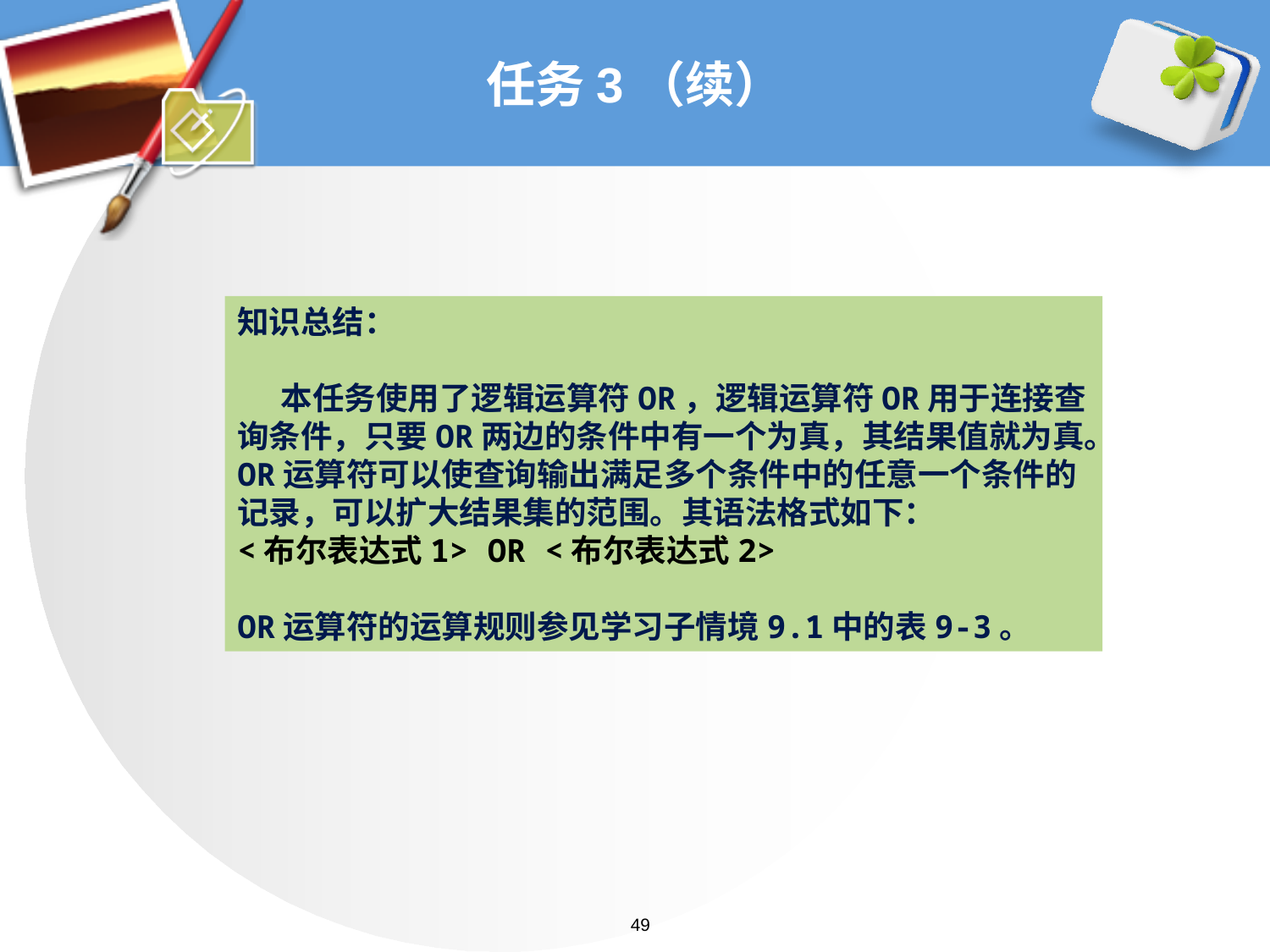

# 任务3（续）
知识总结：

     本任务使用了逻辑运算符OR，逻辑运算符OR用于连接查询条件，只要OR两边的条件中有一个为真，其结果值就为真。OR运算符可以使查询输出满足多个条件中的任意一个条件的记录，可以扩大结果集的范围。其语法格式如下：
<布尔表达式1> OR <布尔表达式2>

OR运算符的运算规则参见学习子情境9.1中的表9-3。
49